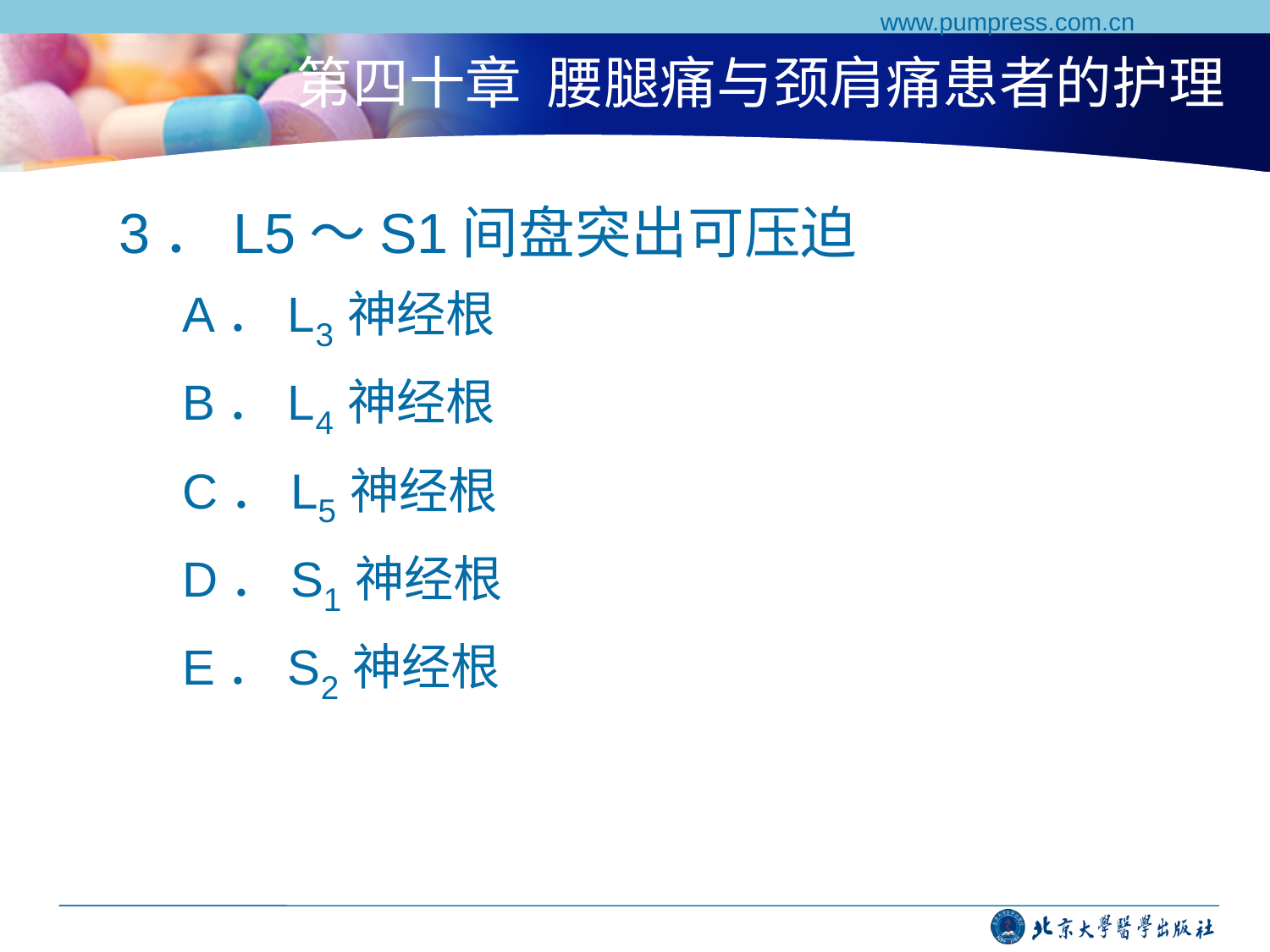

www.pumpress.com.cn
# 第四十章  腰腿痛与颈肩痛患者的护理
3．L5～S1间盘突出可压迫
A．L3神经根
B．L4神经根
C．L5神经根
D．S1神经根
E．S2神经根